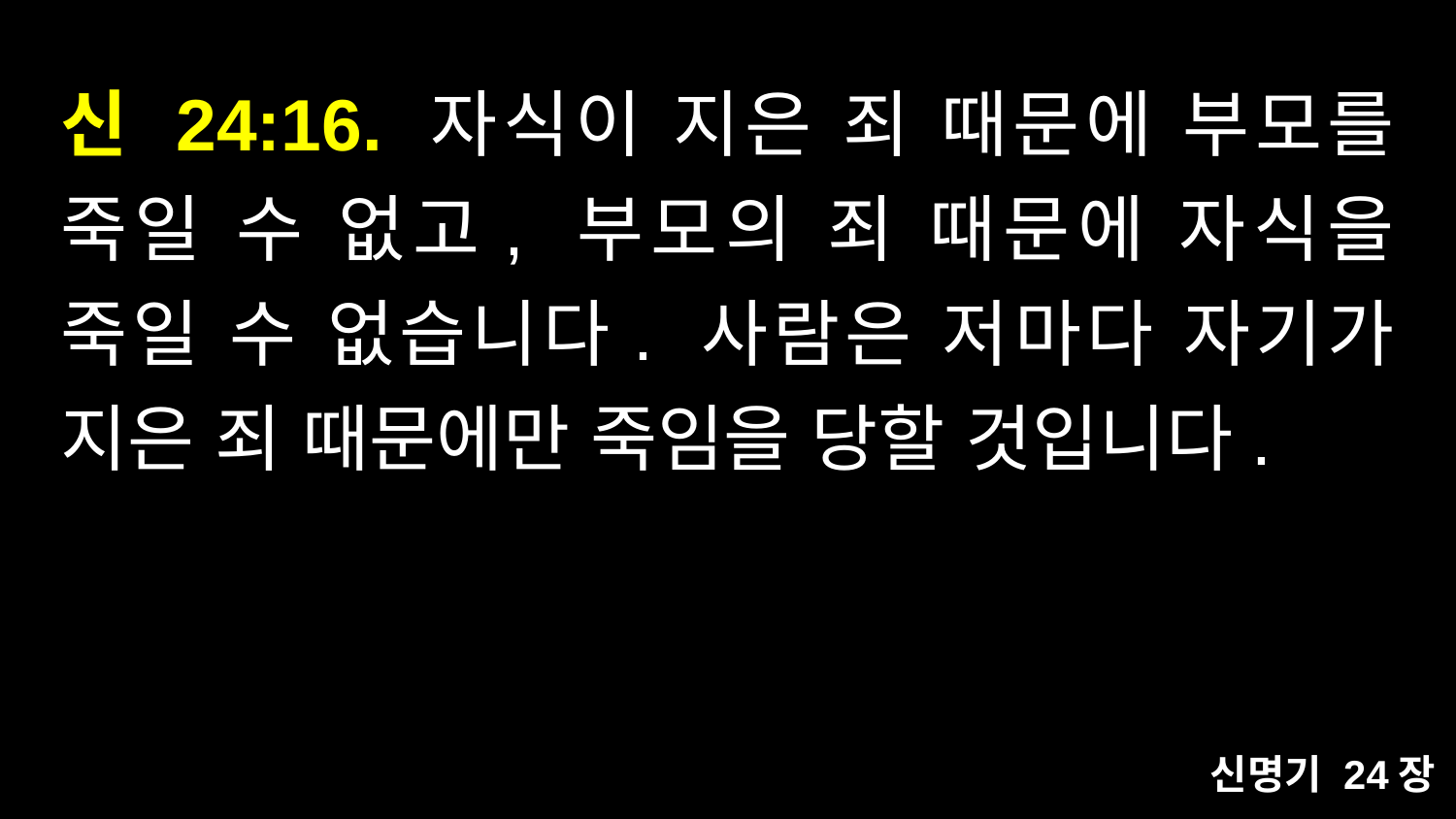

# 신 24:16. 자식이 지은 죄 때문에 부모를 죽일 수 없고, 부모의 죄 때문에 자식을 죽일 수 없습니다. 사람은 저마다 자기가 지은 죄 때문에만 죽임을 당할 것입니다.
신명기 24장